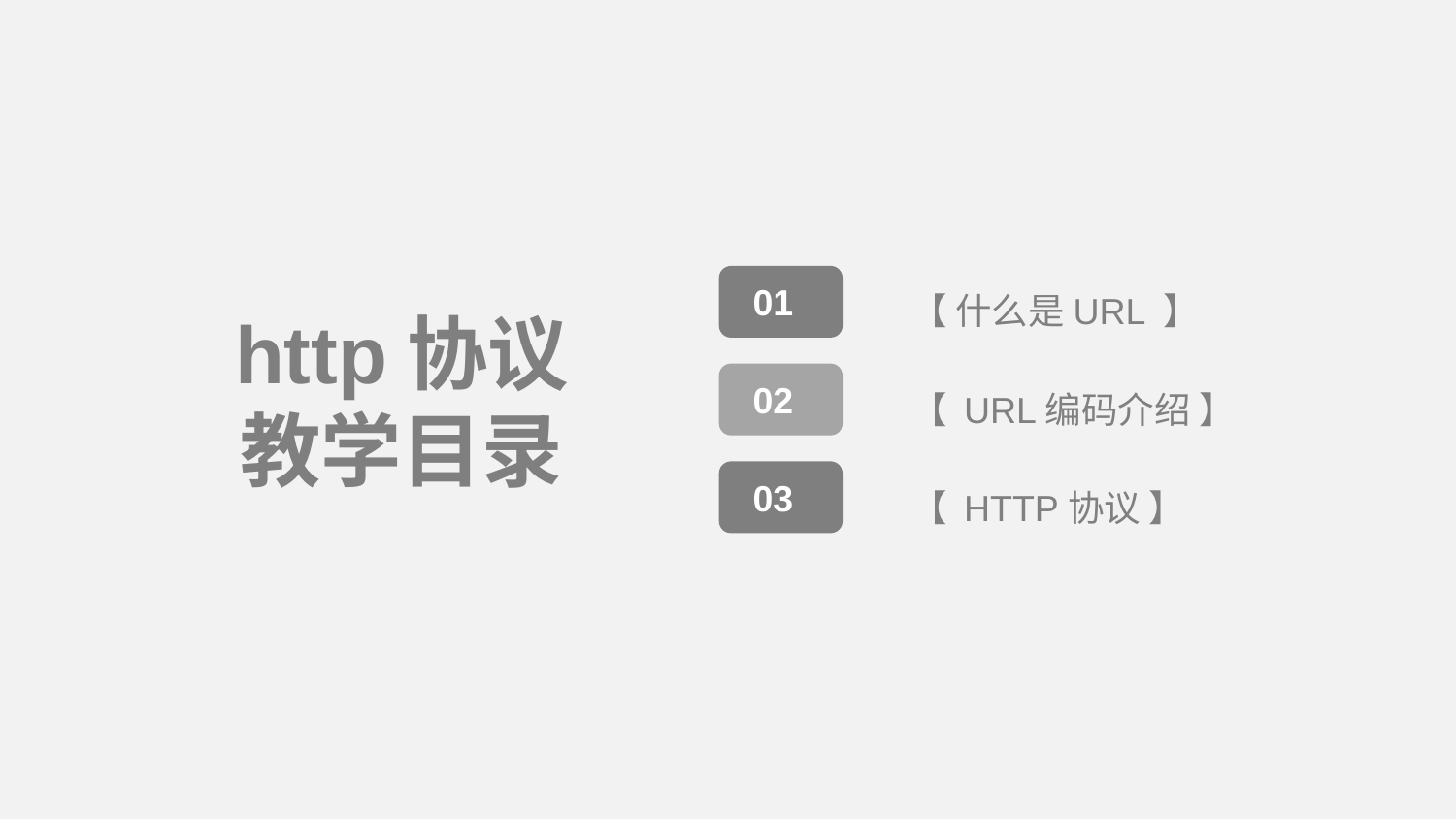

01
【 什么是URL 】

http协议
教学目录
02
【 URL编码介绍 】

03
【 HTTP协议 】